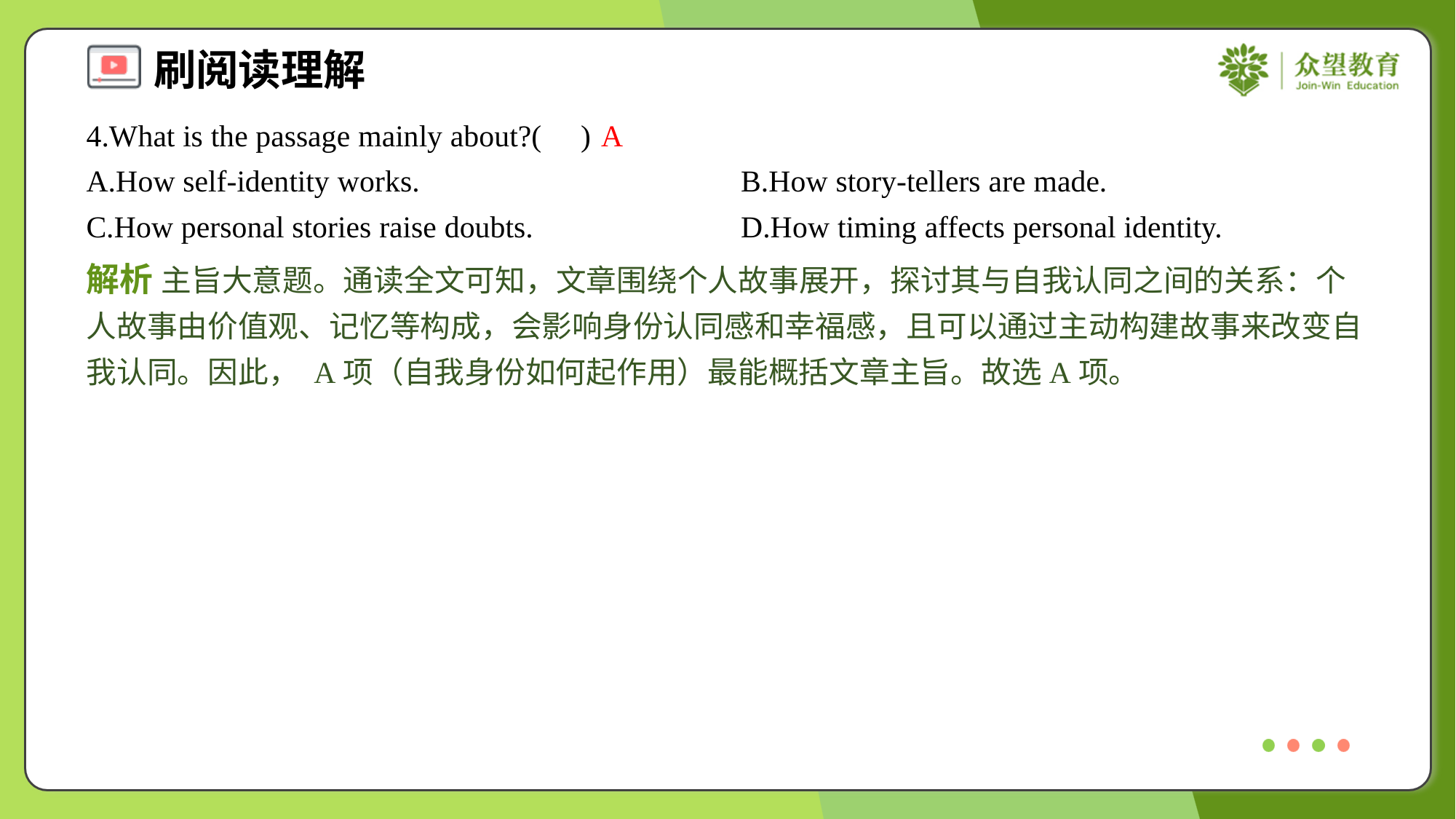

4.What is the passage mainly about?(     )
A
A.How self-identity works.	B.How story-tellers are made.
C.How personal stories raise doubts.	D.How timing affects personal identity.
解析 主旨大意题。通读全文可知，文章围绕个人故事展开，探讨其与自我认同之间的关系：个人故事由价值观、记忆等构成，会影响身份认同感和幸福感，且可以通过主动构建故事来改变自我认同。因此， A项（自我身份如何起作用）最能概括文章主旨。故选A项。